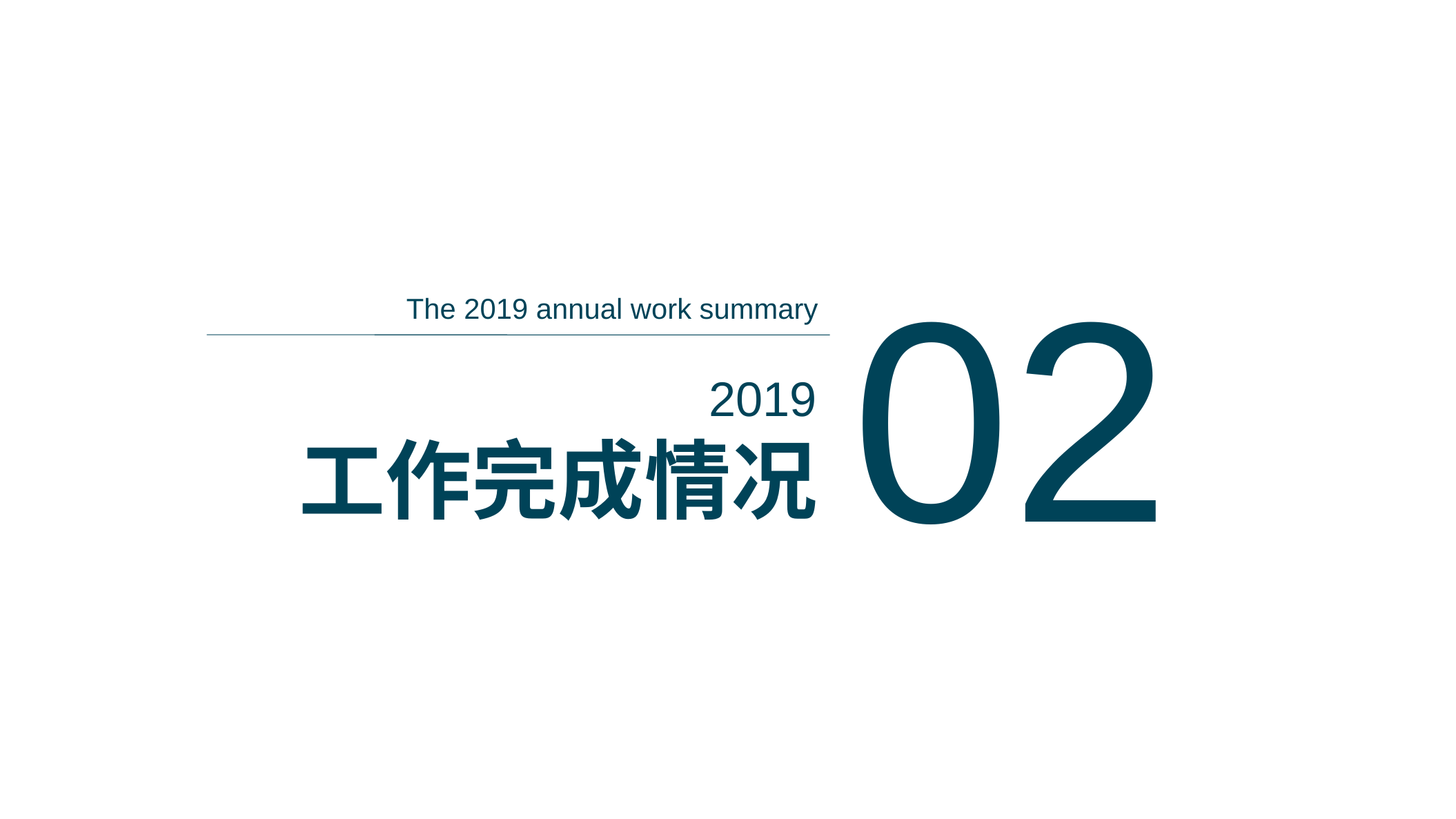

02
The 2019 annual work summary

2019
工作完成情况